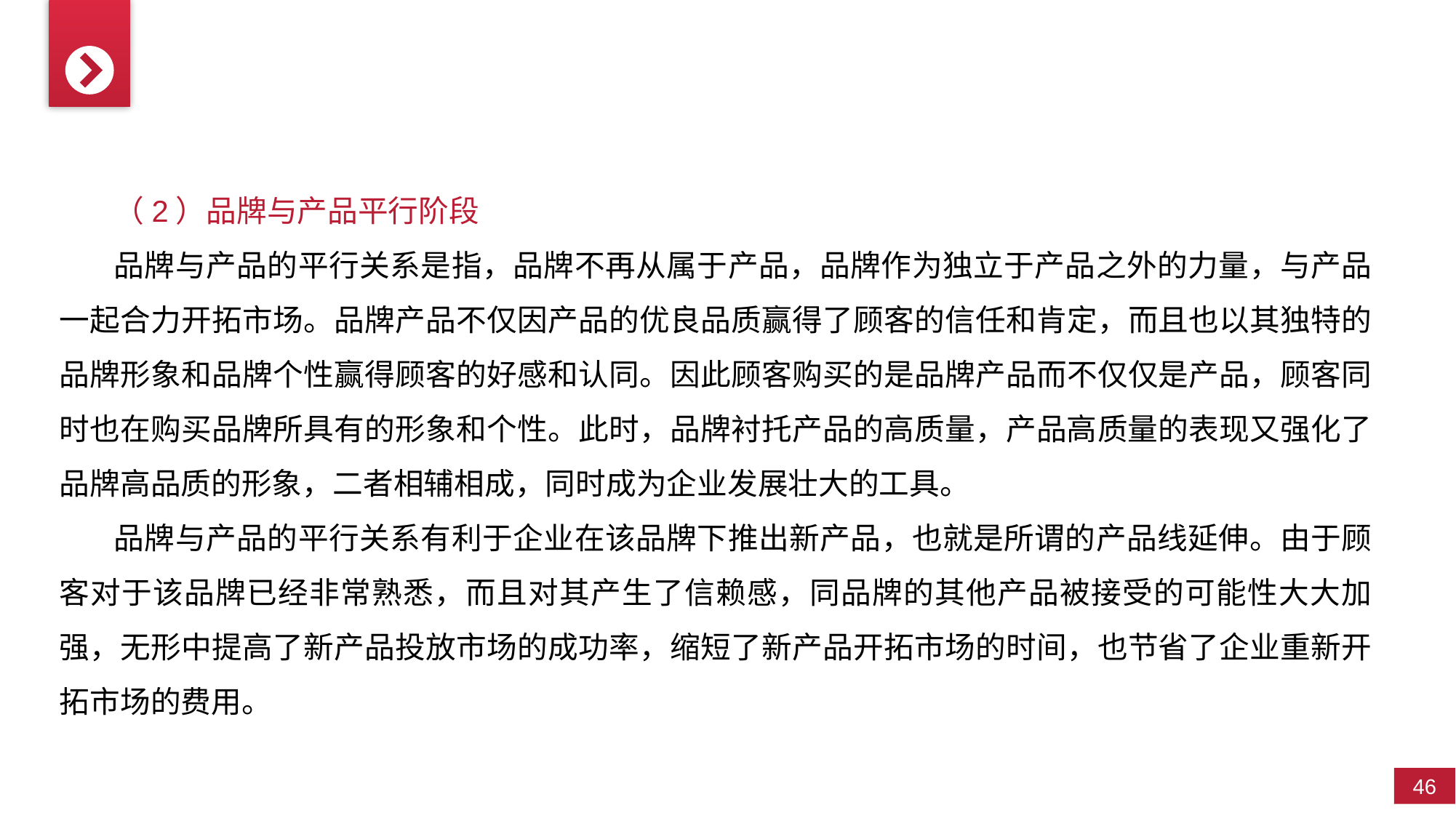

（2）品牌与产品平行阶段
品牌与产品的平行关系是指，品牌不再从属于产品，品牌作为独立于产品之外的力量，与产品一起合力开拓市场。品牌产品不仅因产品的优良品质赢得了顾客的信任和肯定，而且也以其独特的品牌形象和品牌个性赢得顾客的好感和认同。因此顾客购买的是品牌产品而不仅仅是产品，顾客同时也在购买品牌所具有的形象和个性。此时，品牌衬托产品的高质量，产品高质量的表现又强化了品牌高品质的形象，二者相辅相成，同时成为企业发展壮大的工具。
品牌与产品的平行关系有利于企业在该品牌下推出新产品，也就是所谓的产品线延伸。由于顾客对于该品牌已经非常熟悉，而且对其产生了信赖感，同品牌的其他产品被接受的可能性大大加强，无形中提高了新产品投放市场的成功率，缩短了新产品开拓市场的时间，也节省了企业重新开拓市场的费用。